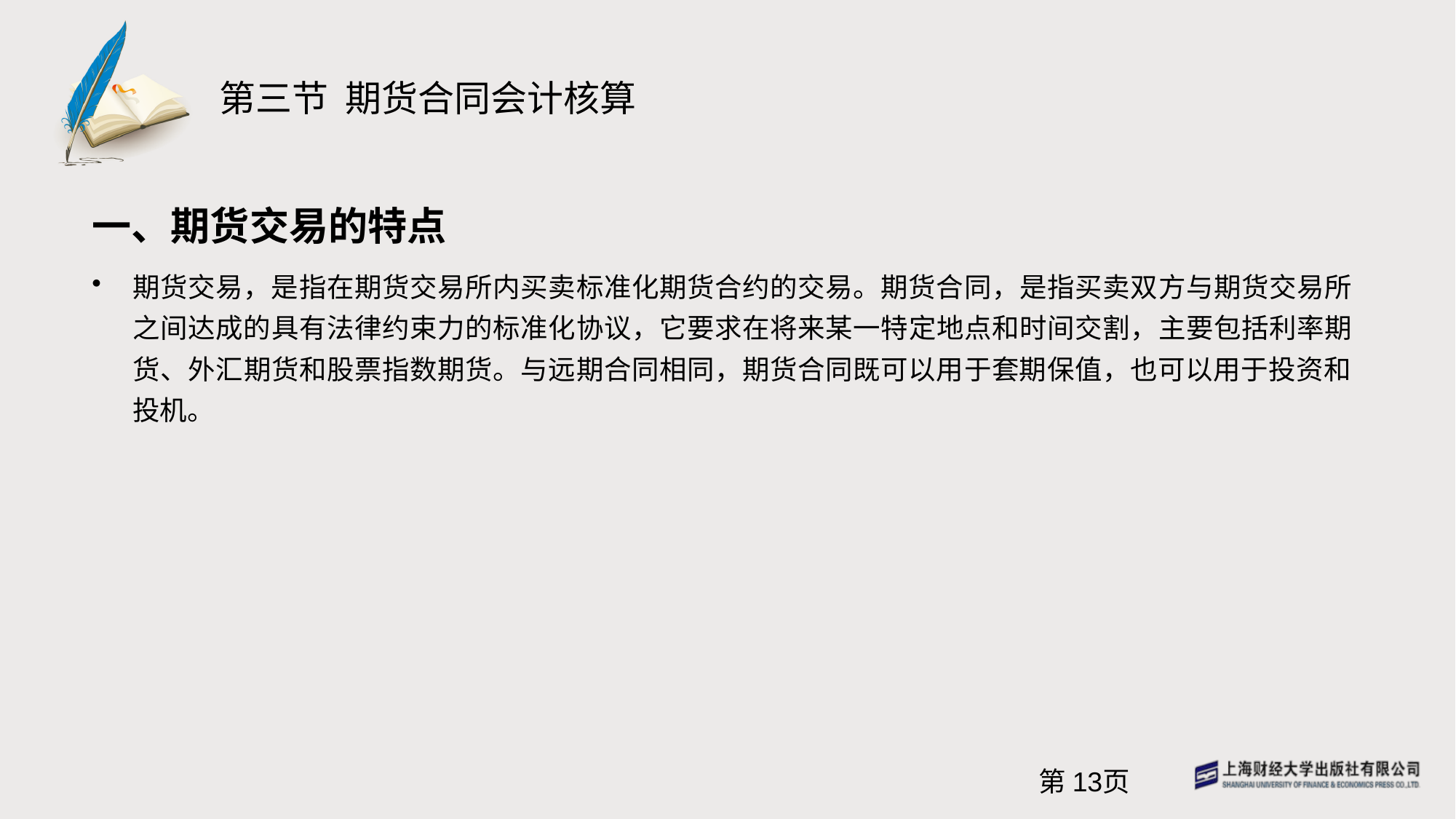

# 第三节  期货合同会计核算
一、期货交易的特点
期货交易，是指在期货交易所内买卖标准化期货合约的交易。期货合同，是指买卖双方与期货交易所之间达成的具有法律约束力的标准化协议，它要求在将来某一特定地点和时间交割，主要包括利率期货、外汇期货和股票指数期货。与远期合同相同，期货合同既可以用于套期保值，也可以用于投资和投机。

13